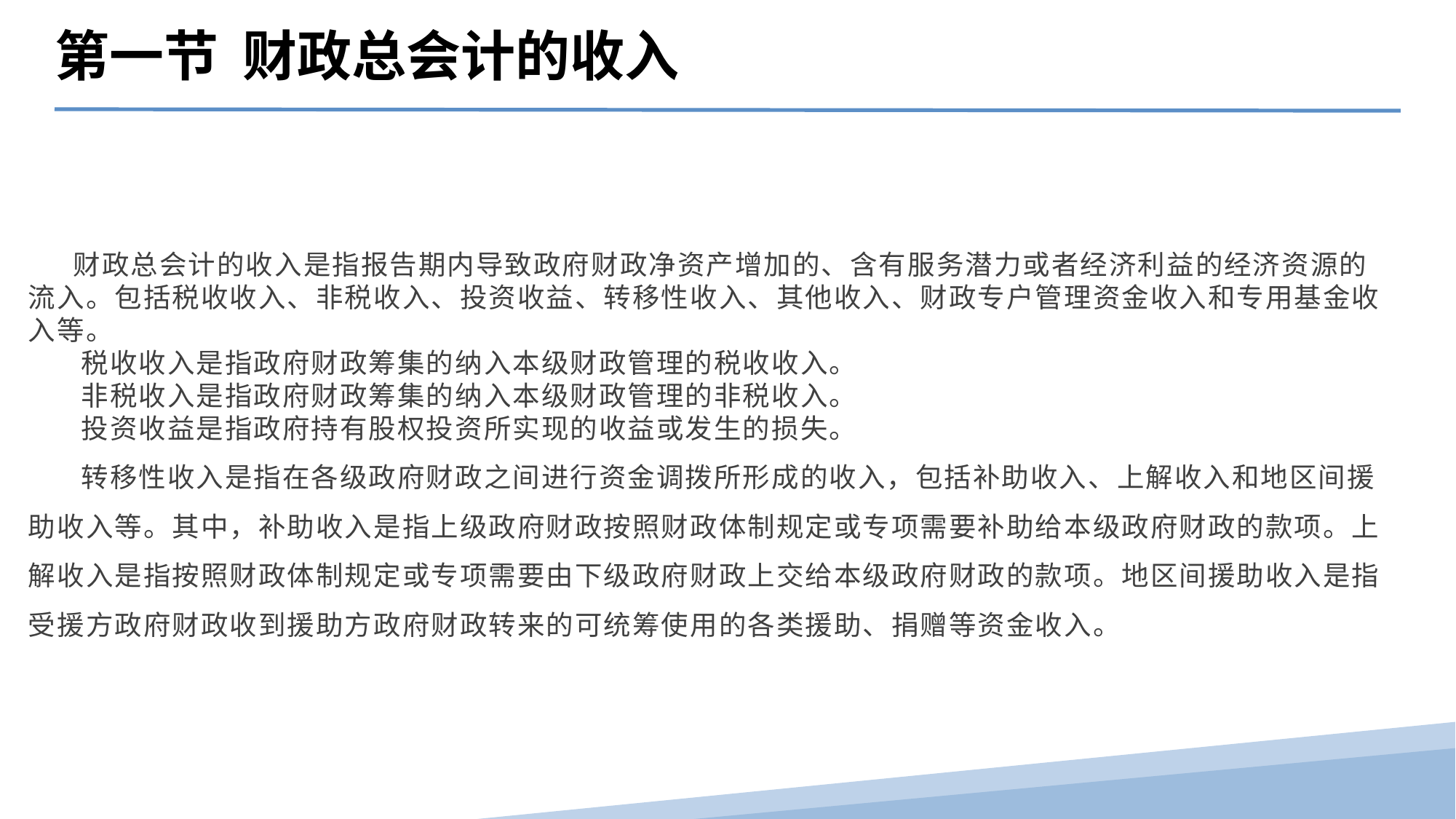

第一节  财政总会计的收入
     财政总会计的收入是指报告期内导致政府财政净资产增加的、含有服务潜力或者经济利益的经济资源的流入。包括税收收入、非税收入、投资收益、转移性收入、其他收入、财政专户管理资金收入和专用基金收入等。
      税收收入是指政府财政筹集的纳入本级财政管理的税收收入。
      非税收入是指政府财政筹集的纳入本级财政管理的非税收入。
      投资收益是指政府持有股权投资所实现的收益或发生的损失。
      转移性收入是指在各级政府财政之间进行资金调拨所形成的收入，包括补助收入、上解收入和地区间援助收入等。其中，补助收入是指上级政府财政按照财政体制规定或专项需要补助给本级政府财政的款项。上解收入是指按照财政体制规定或专项需要由下级政府财政上交给本级政府财政的款项。地区间援助收入是指受援方政府财政收到援助方政府财政转来的可统筹使用的各类援助、捐赠等资金收入。